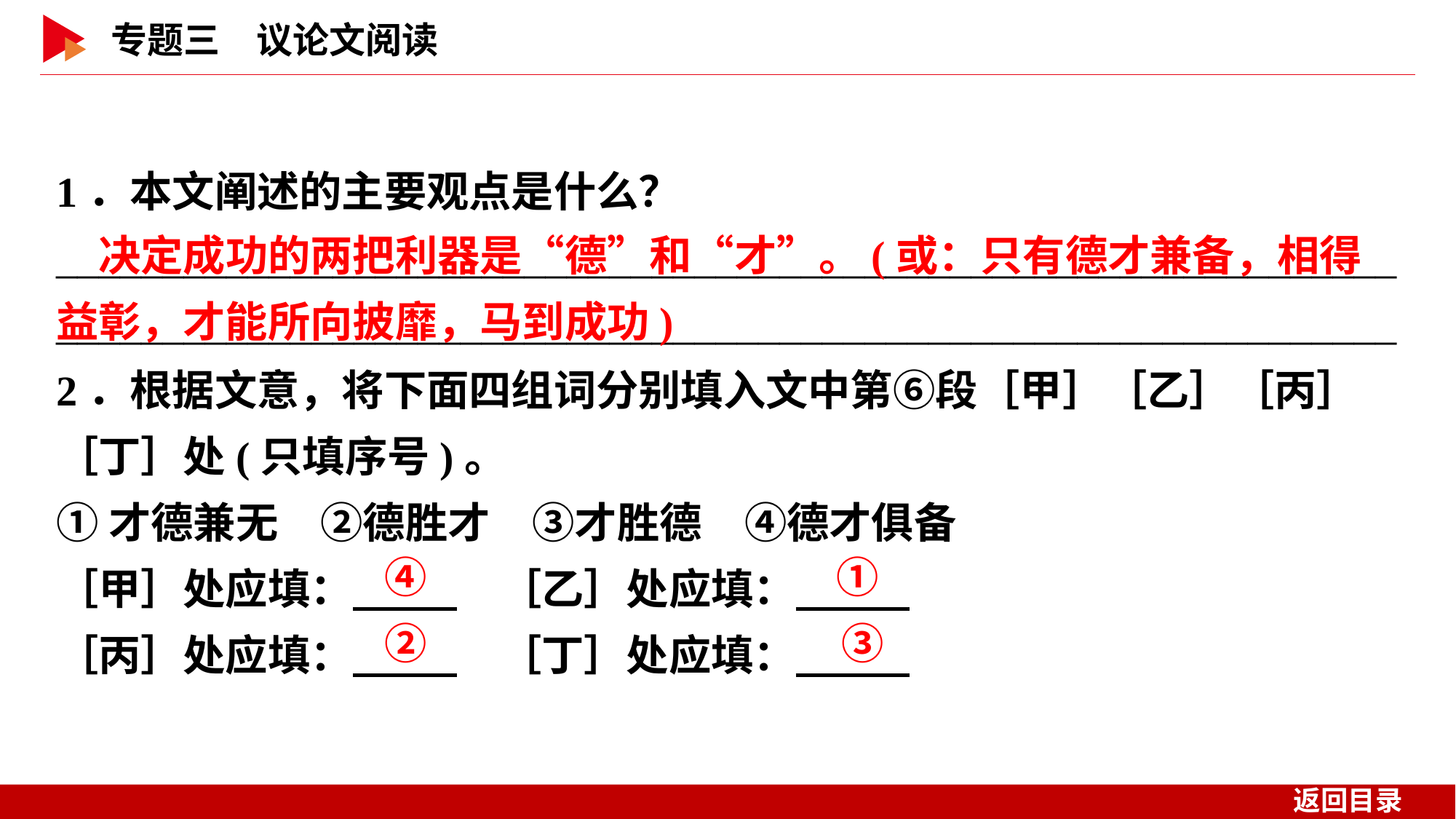

1．本文阐述的主要观点是什么？______________________________________________________________________________________________________________________________
2．根据文意，将下面四组词分别填入文中第⑥段［甲］［乙］［丙］［丁］处(只填序号)。
①才德兼无　②德胜才　③才胜德　④德才俱备
［甲］处应填：　  　　［乙］处应填：
［丙］处应填：　  　　［丁］处应填：
　决定成功的两把利器是“德”和“才”。(或：只有德才兼备，相得益彰，才能所向披靡，马到成功)
④
①
②
③